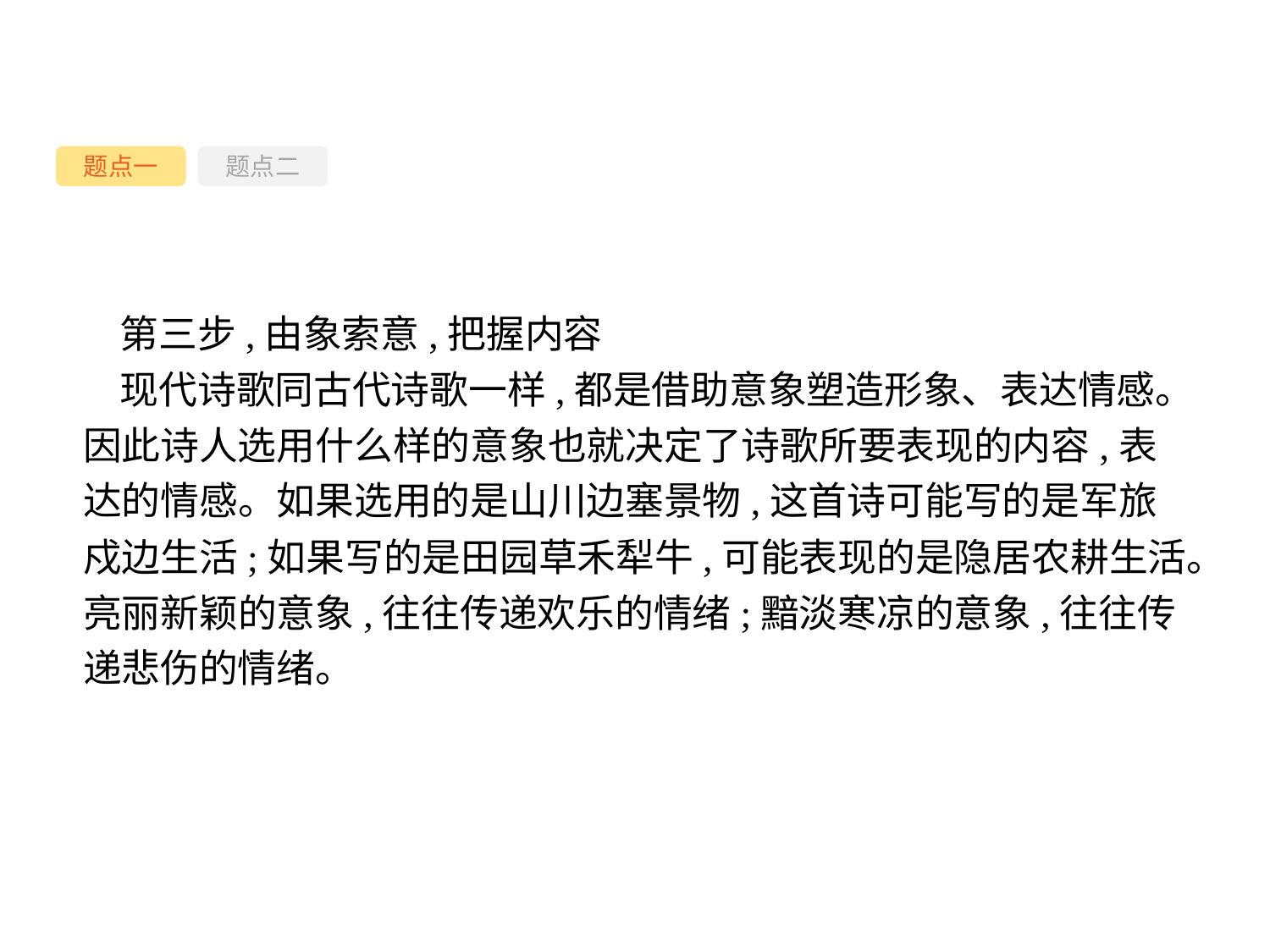

题点一
题点二
第三步,由象索意,把握内容
现代诗歌同古代诗歌一样,都是借助意象塑造形象、表达情感。因此诗人选用什么样的意象也就决定了诗歌所要表现的内容,表达的情感。如果选用的是山川边塞景物,这首诗可能写的是军旅戍边生活;如果写的是田园草禾犁牛,可能表现的是隐居农耕生活。亮丽新颖的意象,往往传递欢乐的情绪;黯淡寒凉的意象,往往传递悲伤的情绪。
-23-